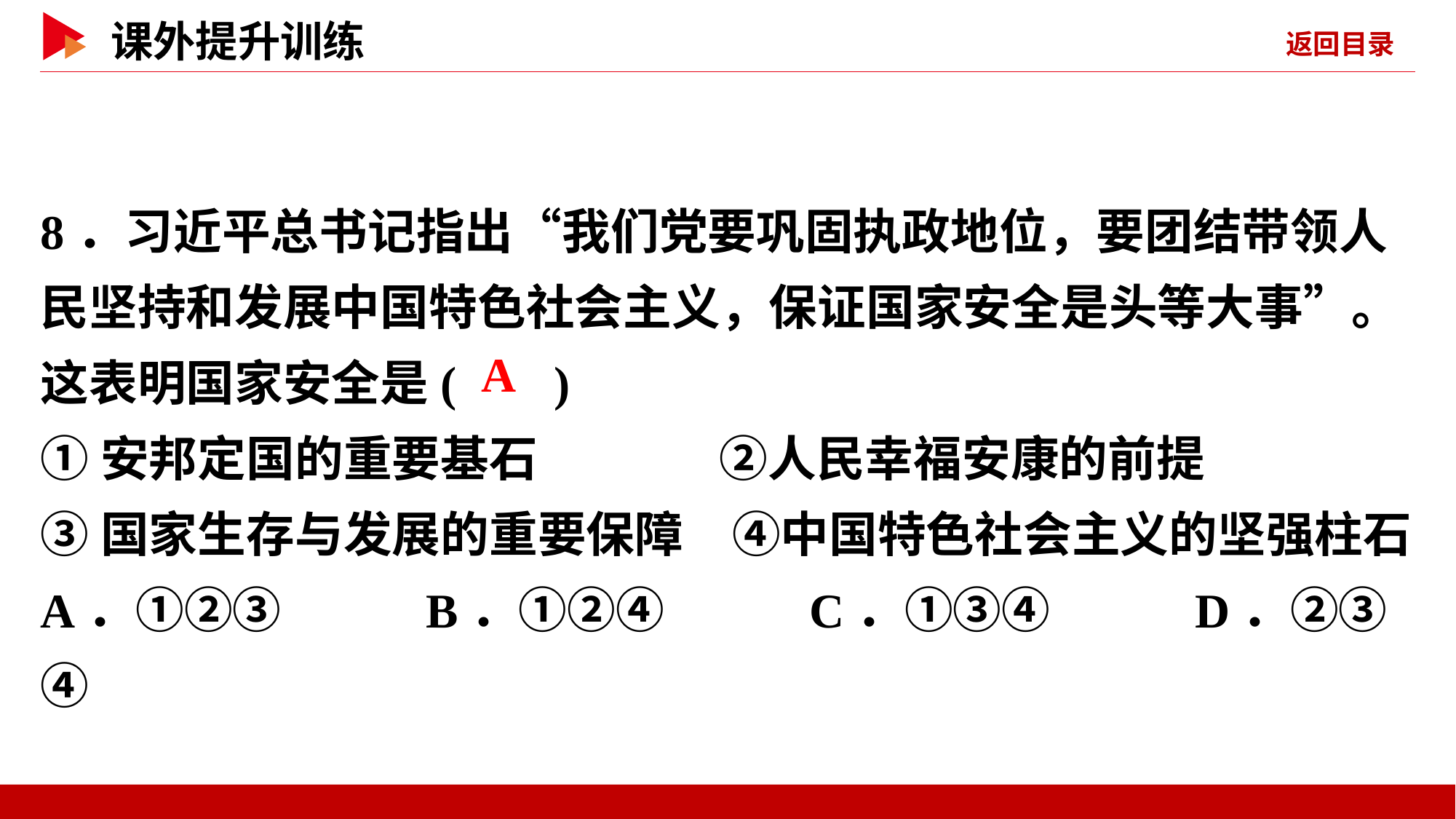

8．习近平总书记指出“我们党要巩固执政地位，要团结带领人民坚持和发展中国特色社会主义，保证国家安全是头等大事”。这表明国家安全是(        )
①安邦定国的重要基石　            ②人民幸福安康的前提
③国家生存与发展的重要保障　④中国特色社会主义的坚强柱石
A．①②③            B．①②④            C．①③④            D．②③④
   A